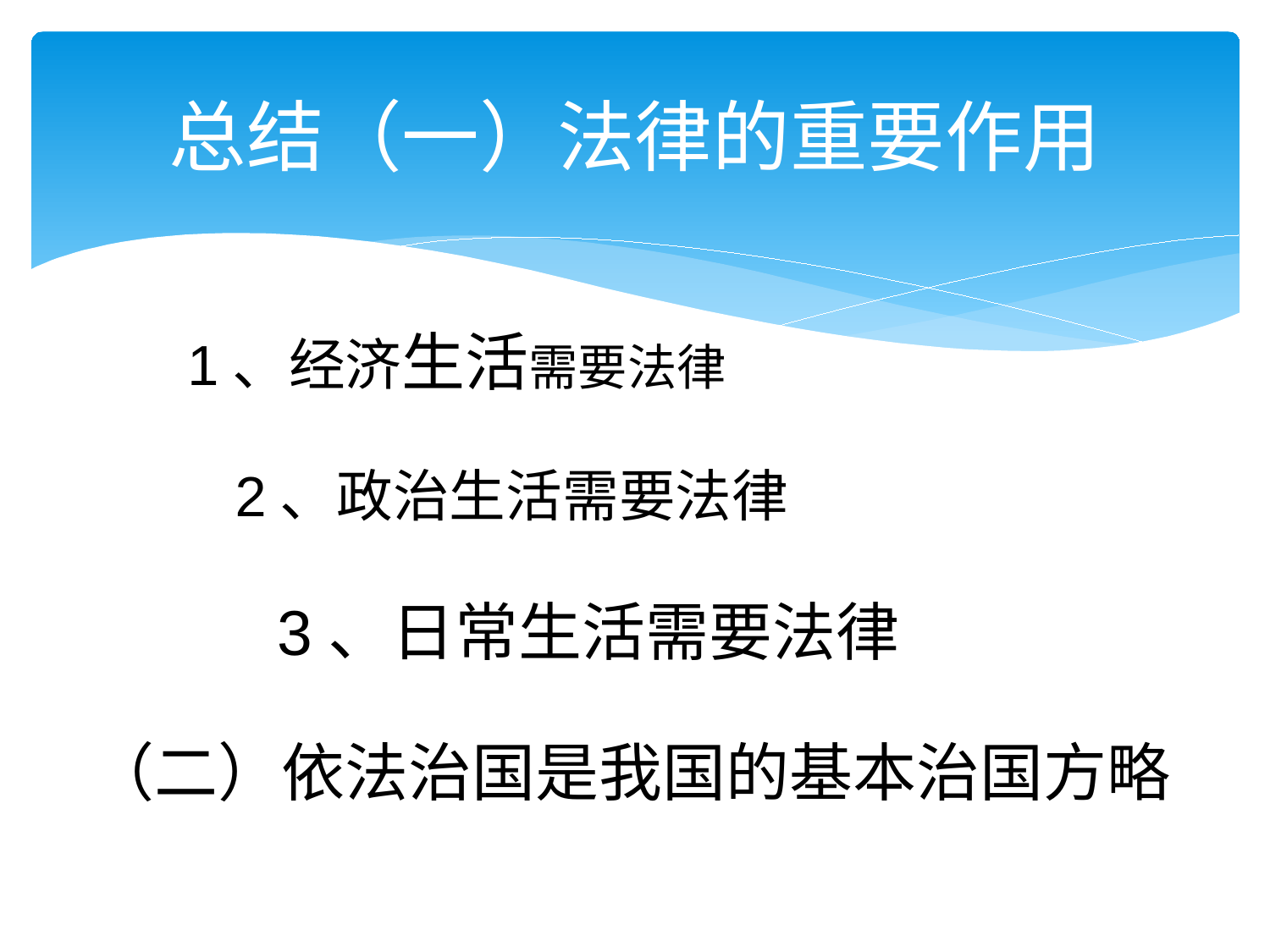

# 总结（一）法律的重要作用
1、经济生活需要法律
2、政治生活需要法律
3、日常生活需要法律
（二）依法治国是我国的基本治国方略